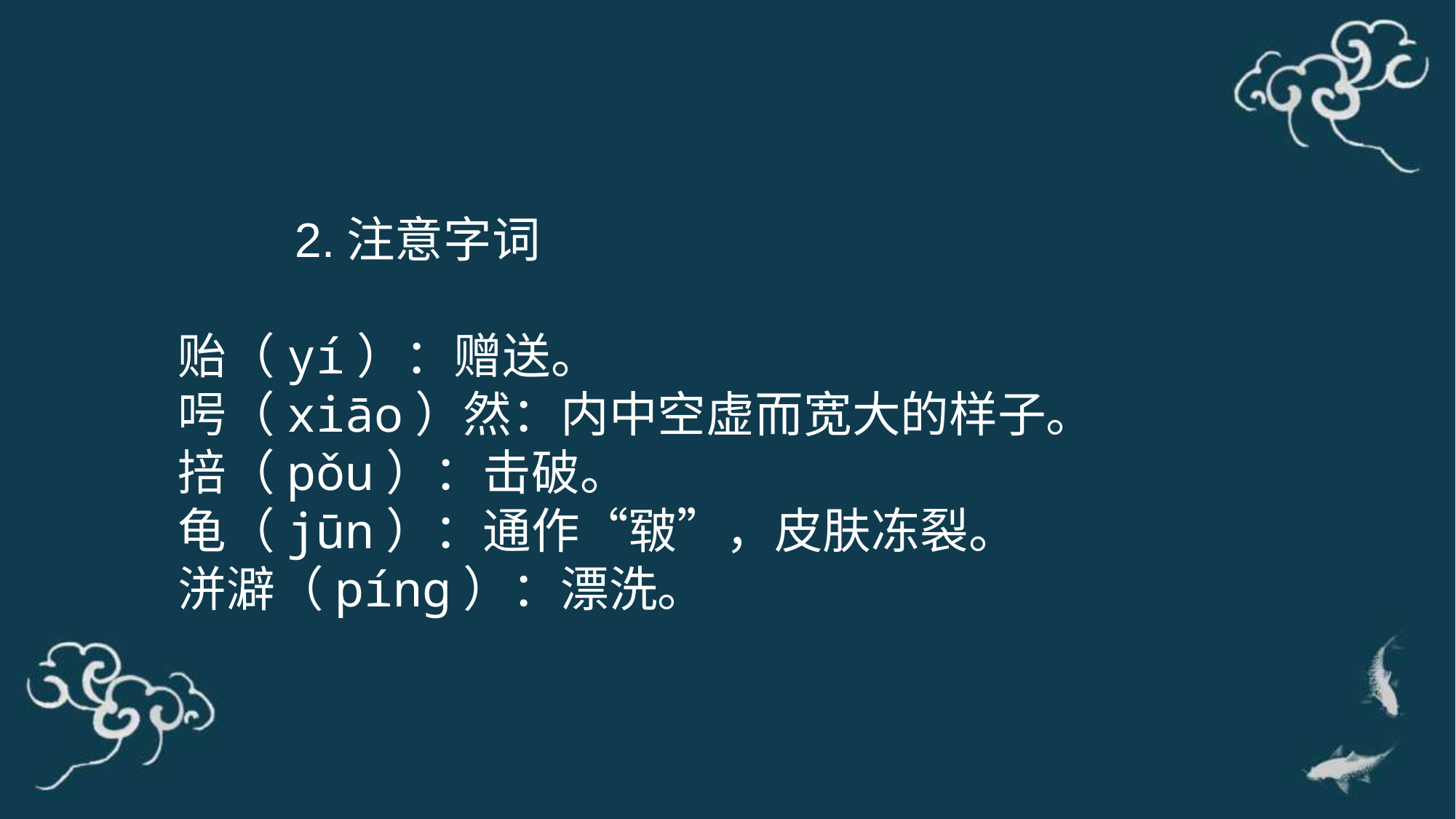

2.注意字词

贻（yí）：赠送。
呺（xiāo）然：内中空虚而宽大的样子。
掊（pǒu）：击破。
龟（jūn）：通作“皲”，皮肤冻裂。
洴澼（píng）：漂洗。